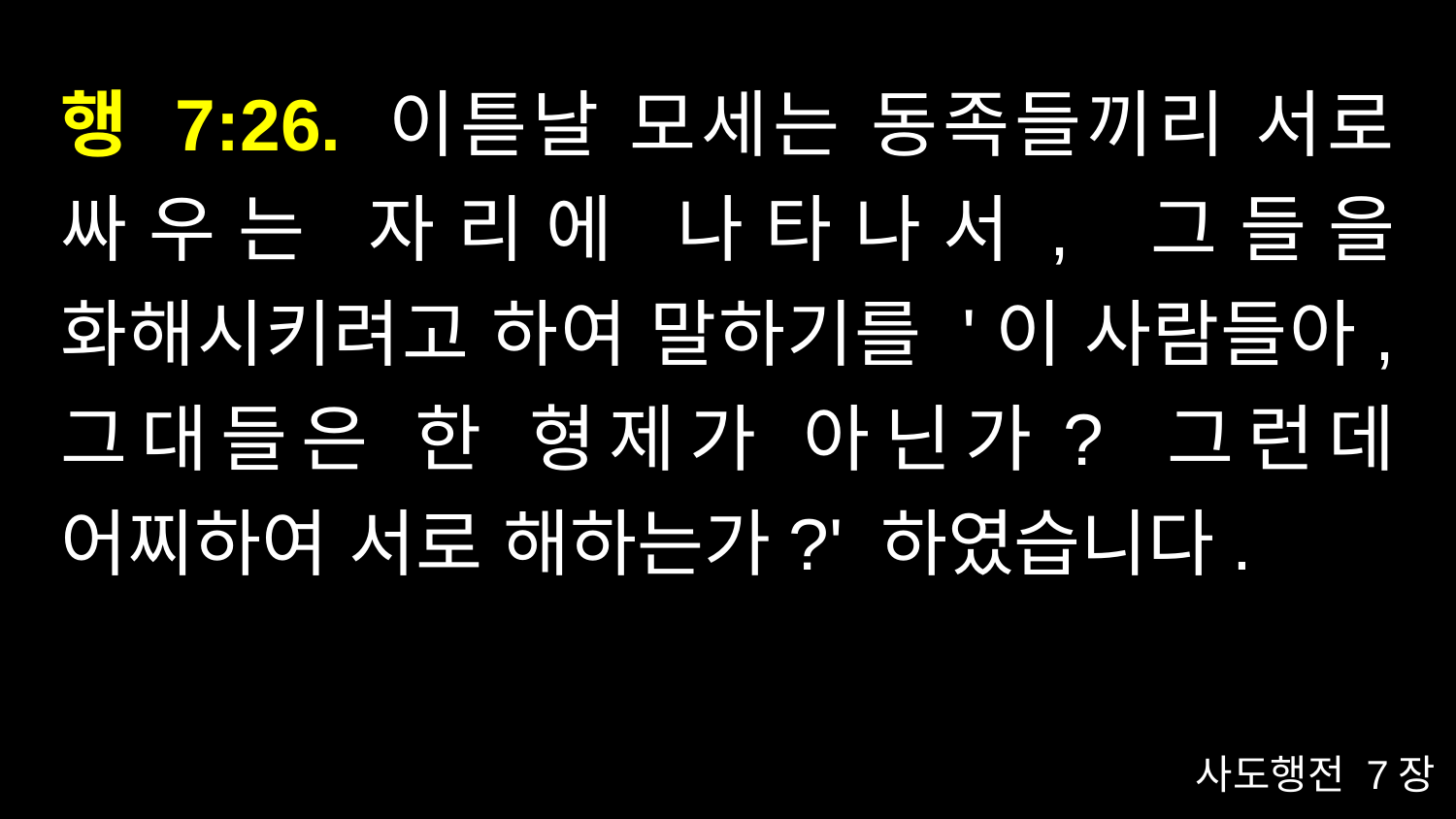

# 행 7:26. 이튿날 모세는 동족들끼리 서로 싸우는 자리에 나타나서, 그들을 화해시키려고 하여 말하기를 '이 사람들아, 그대들은 한 형제가 아닌가? 그런데 어찌하여 서로 해하는가?' 하였습니다.
사도행전 7장